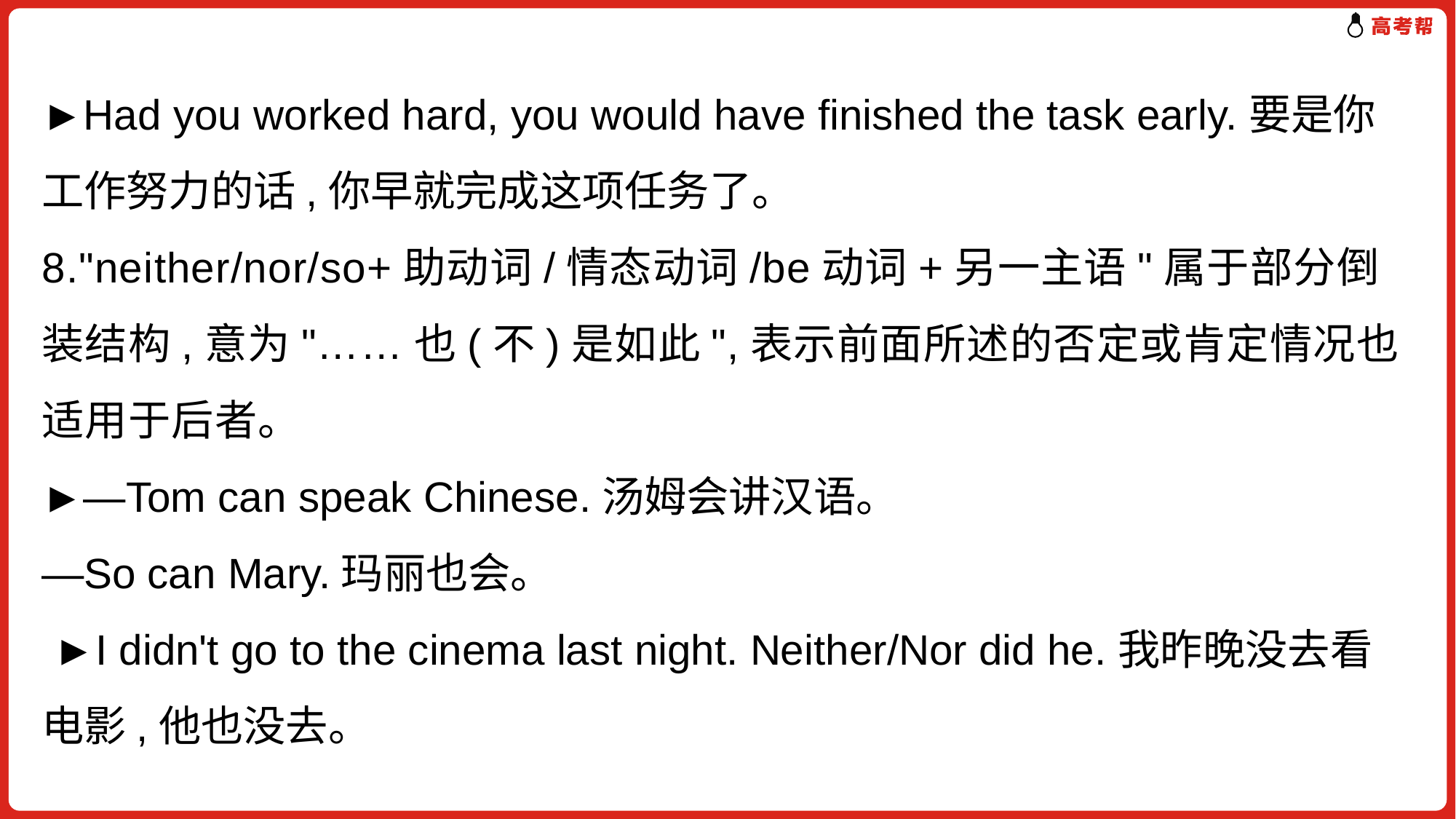

►Had you worked hard, you would have finished the task early.要是你工作努力的话,你早就完成这项任务了。
8."neither/nor/so+助动词/情态动词/be动词+另一主语"属于部分倒装结构,意为"……也(不)是如此",表示前面所述的否定或肯定情况也适用于后者。
►—Tom can speak Chinese.汤姆会讲汉语。
—So can Mary.玛丽也会。
 ►I didn't go to the cinema last night. Neither/Nor did he.我昨晚没去看电影,他也没去。